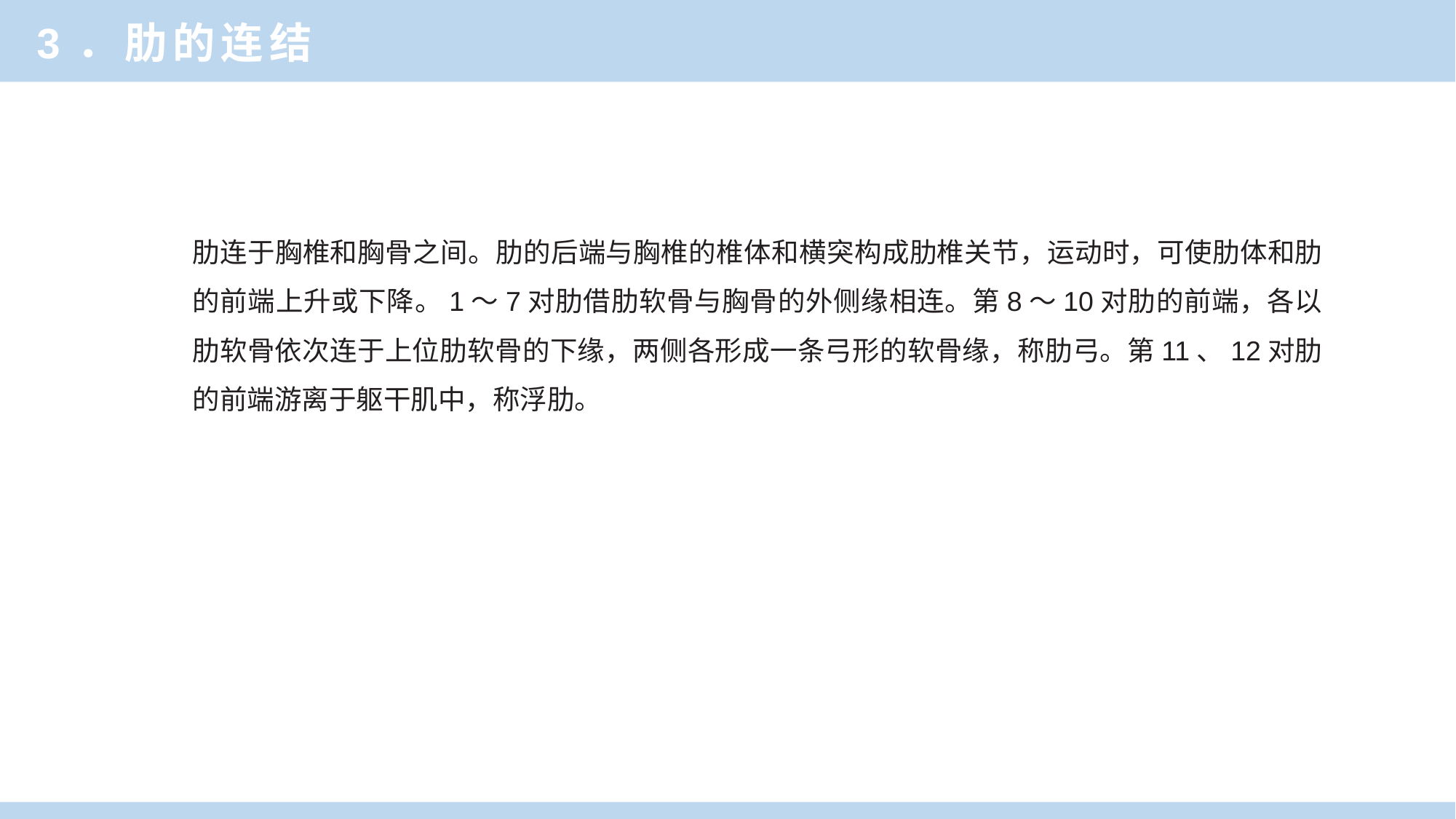

3．肋的连结

肋连于胸椎和胸骨之间。肋的后端与胸椎的椎体和横突构成肋椎关节，运动时，可使肋体和肋的前端上升或下降。1～7对肋借肋软骨与胸骨的外侧缘相连。第8～10对肋的前端，各以肋软骨依次连于上位肋软骨的下缘，两侧各形成一条弓形的软骨缘，称肋弓。第11、12对肋的前端游离于躯干肌中，称浮肋。